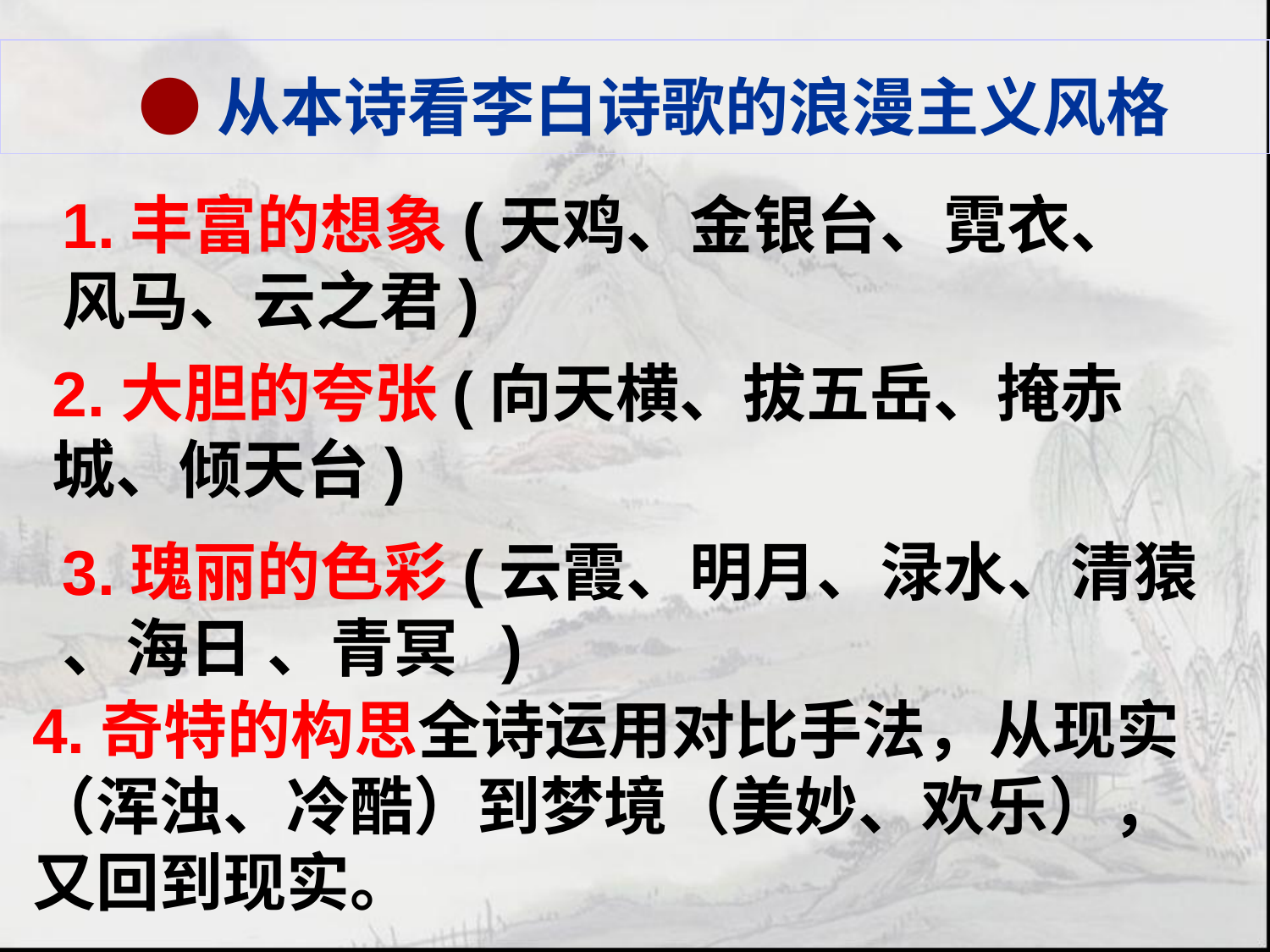

●从本诗看李白诗歌的浪漫主义风格
1.丰富的想象(天鸡、金银台、霓衣、风马、云之君)
2.大胆的夸张(向天横、拔五岳、掩赤城、倾天台)
3.瑰丽的色彩(云霞、明月、渌水、清猿 、海日 、青冥  )
4.奇特的构思全诗运用对比手法，从现实（浑浊、冷酷）到梦境（美妙、欢乐），又回到现实。